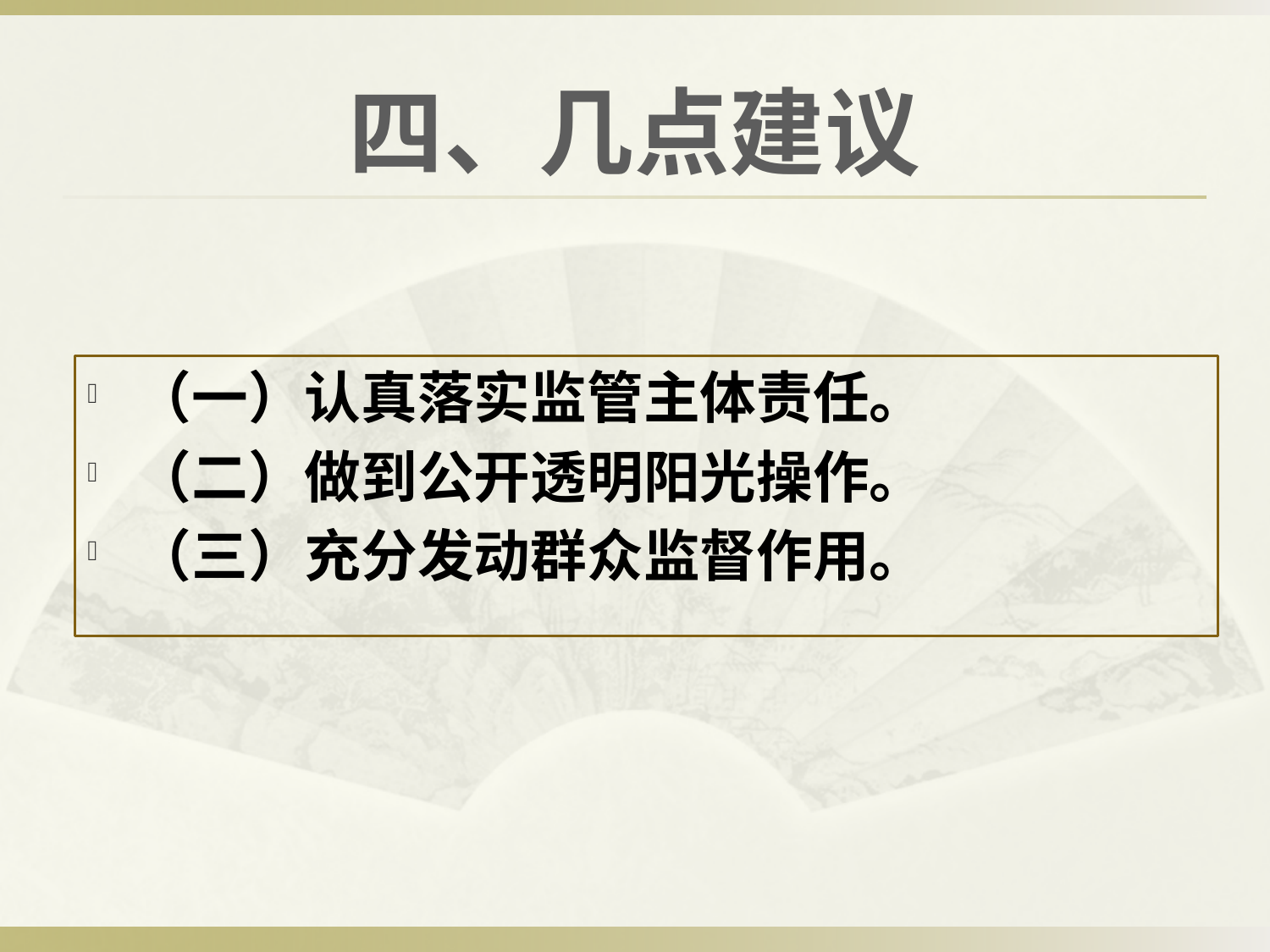

四、几点建议
（一）认真落实监管主体责任。
（二）做到公开透明阳光操作。
（三）充分发动群众监督作用。